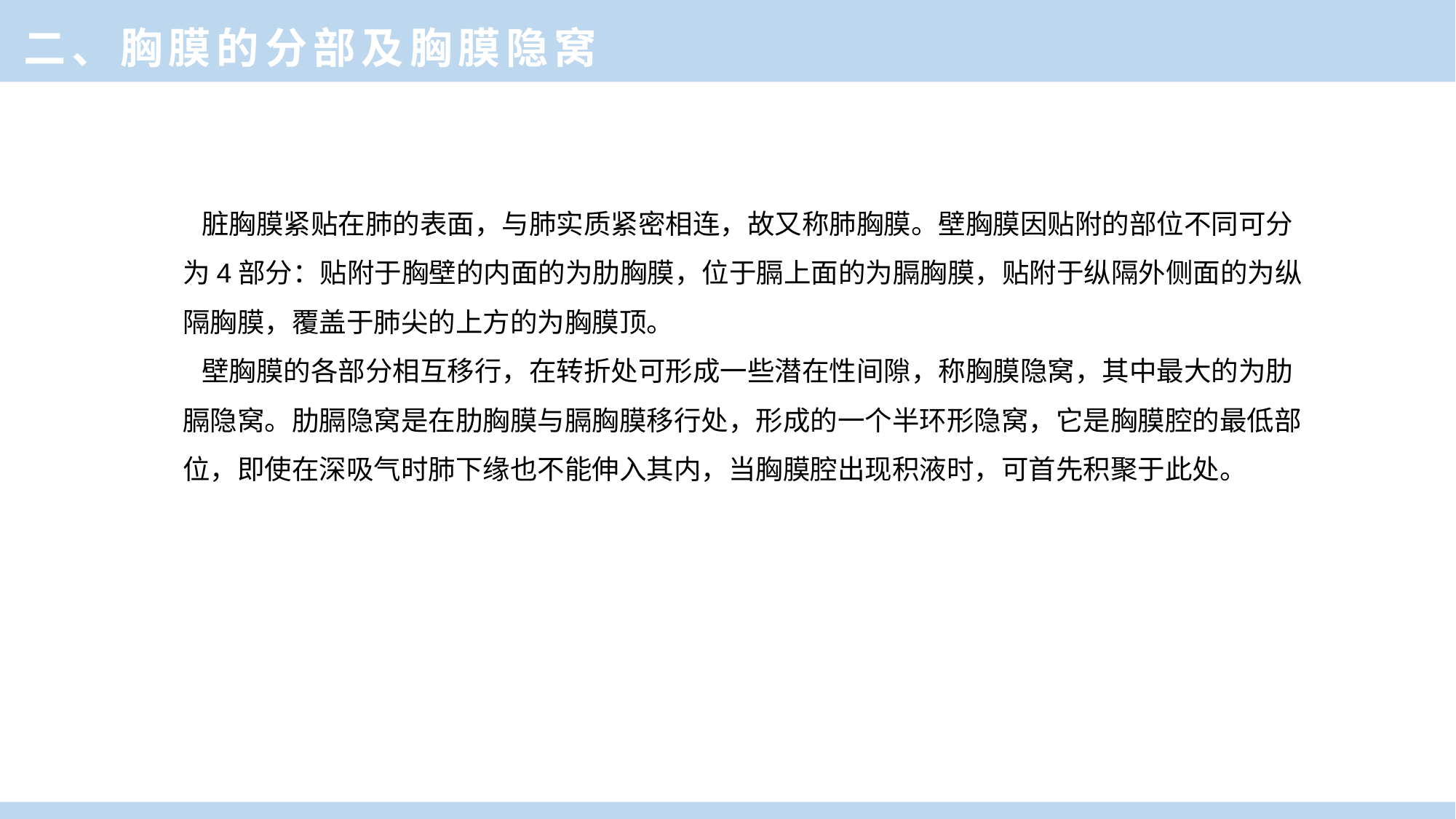

# 二、胸膜的分部及胸膜隐窝
  脏胸膜紧贴在肺的表面，与肺实质紧密相连，故又称肺胸膜。壁胸膜因贴附的部位不同可分为4部分：贴附于胸壁的内面的为肋胸膜，位于膈上面的为膈胸膜，贴附于纵隔外侧面的为纵隔胸膜，覆盖于肺尖的上方的为胸膜顶。
  壁胸膜的各部分相互移行，在转折处可形成一些潜在性间隙，称胸膜隐窝，其中最大的为肋膈隐窝。肋膈隐窝是在肋胸膜与膈胸膜移行处，形成的一个半环形隐窝，它是胸膜腔的最低部位，即使在深吸气时肺下缘也不能伸入其内，当胸膜腔出现积液时，可首先积聚于此处。